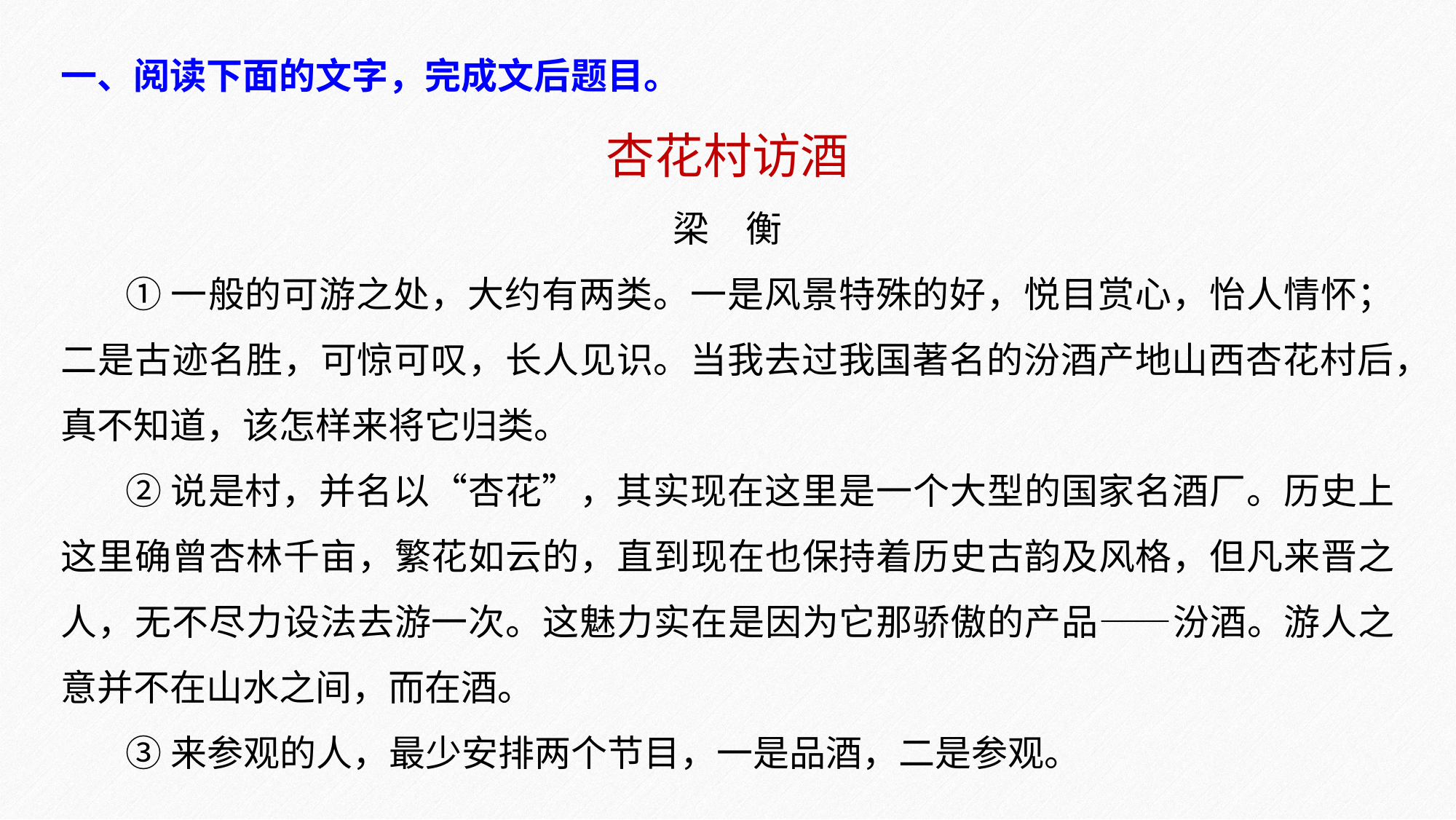

一、阅读下面的文字，完成文后题目。
杏花村访酒
梁　衡
①一般的可游之处，大约有两类。一是风景特殊的好，悦目赏心，怡人情怀；二是古迹名胜，可惊可叹，长人见识。当我去过我国著名的汾酒产地山西杏花村后，真不知道，该怎样来将它归类。
②说是村，并名以“杏花”，其实现在这里是一个大型的国家名酒厂。历史上这里确曾杏林千亩，繁花如云的，直到现在也保持着历史古韵及风格，但凡来晋之人，无不尽力设法去游一次。这魅力实在是因为它那骄傲的产品——汾酒。游人之意并不在山水之间，而在酒。
③来参观的人，最少安排两个节目，一是品酒，二是参观。